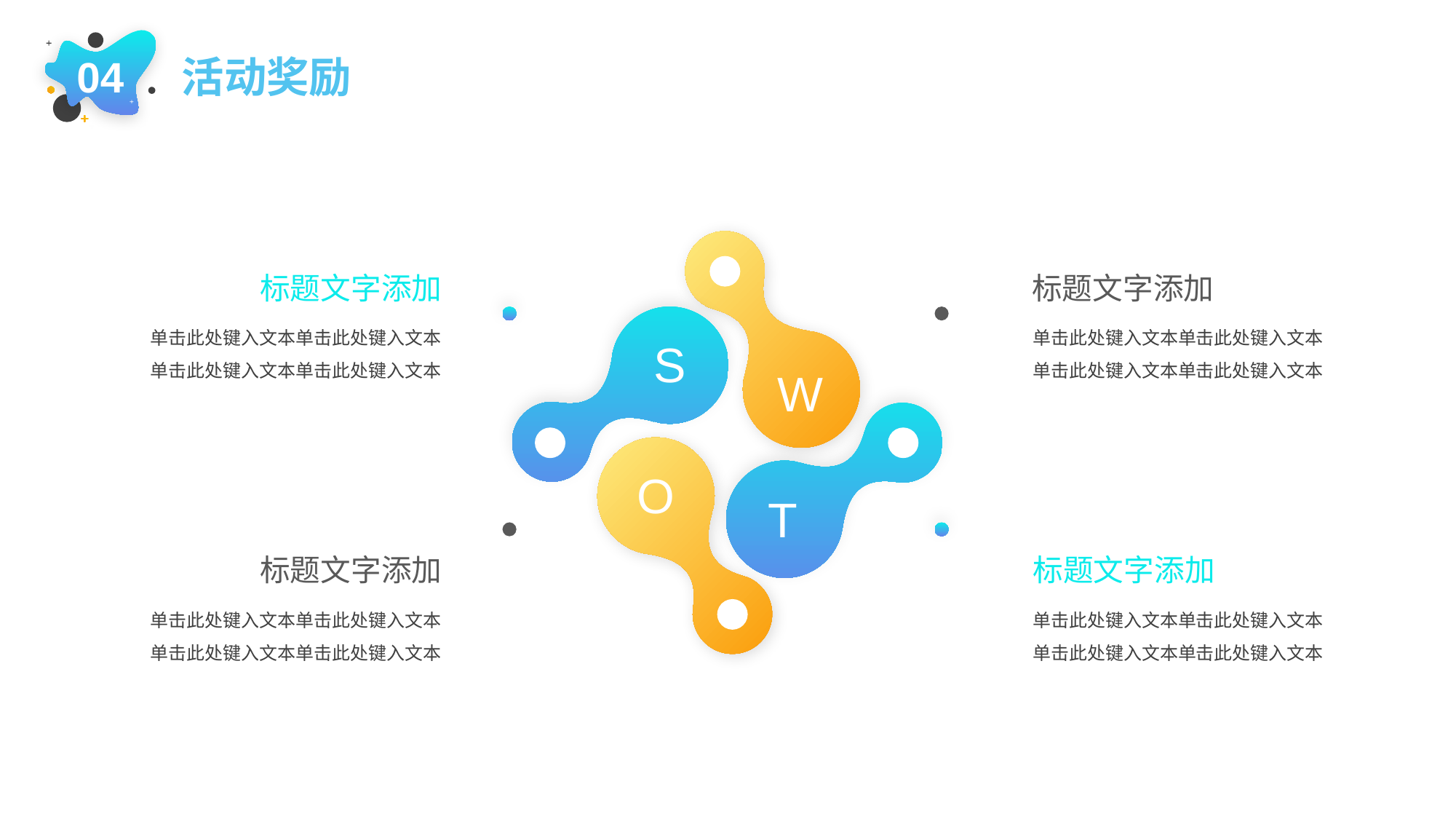

活动奖励
04

标题文字添加
标题文字添加

单击此处键入文本单击此处键入文本单击此处键入文本单击此处键入文本
单击此处键入文本单击此处键入文本单击此处键入文本单击此处键入文本
S
W

O
T

标题文字添加
标题文字添加
单击此处键入文本单击此处键入文本单击此处键入文本单击此处键入文本
单击此处键入文本单击此处键入文本单击此处键入文本单击此处键入文本